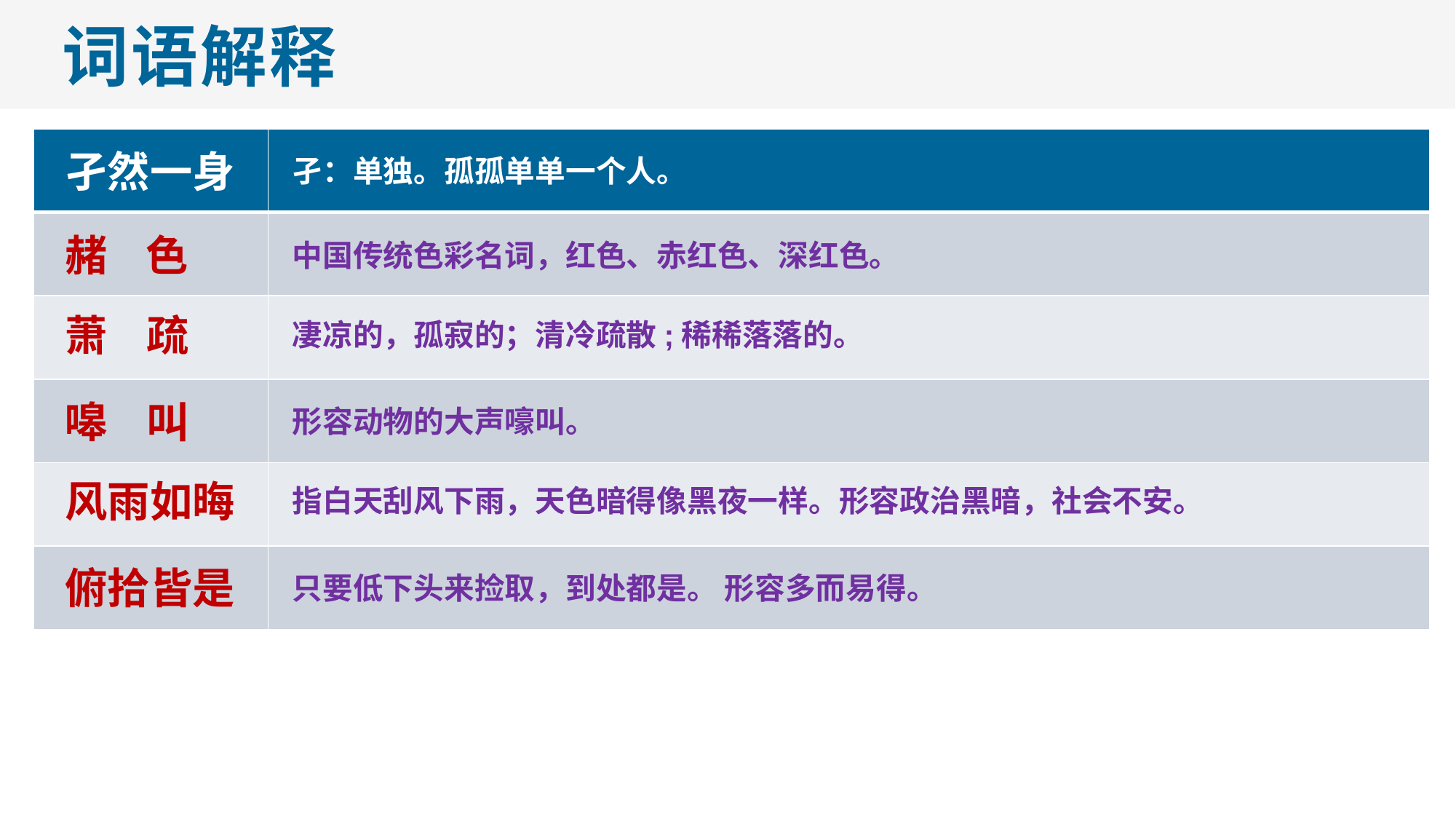

词语解释
|  |  |
| --- | --- |
|  |  |
|  |  |
|  |  |
|  |  |
|  |  |
孑然一身
孑：单独。孤孤单单一个人。
赭    色
中国传统色彩名词，红色、赤红色、深红色。
萧    疏
凄凉的，孤寂的；清冷疏散;稀稀落落的。
嗥    叫
形容动物的大声嚎叫。
风雨如晦
指白天刮风下雨，天色暗得像黑夜一样。形容政治黑暗，社会不安。
俯拾皆是
只要低下头来捡取，到处都是。 形容多而易得。